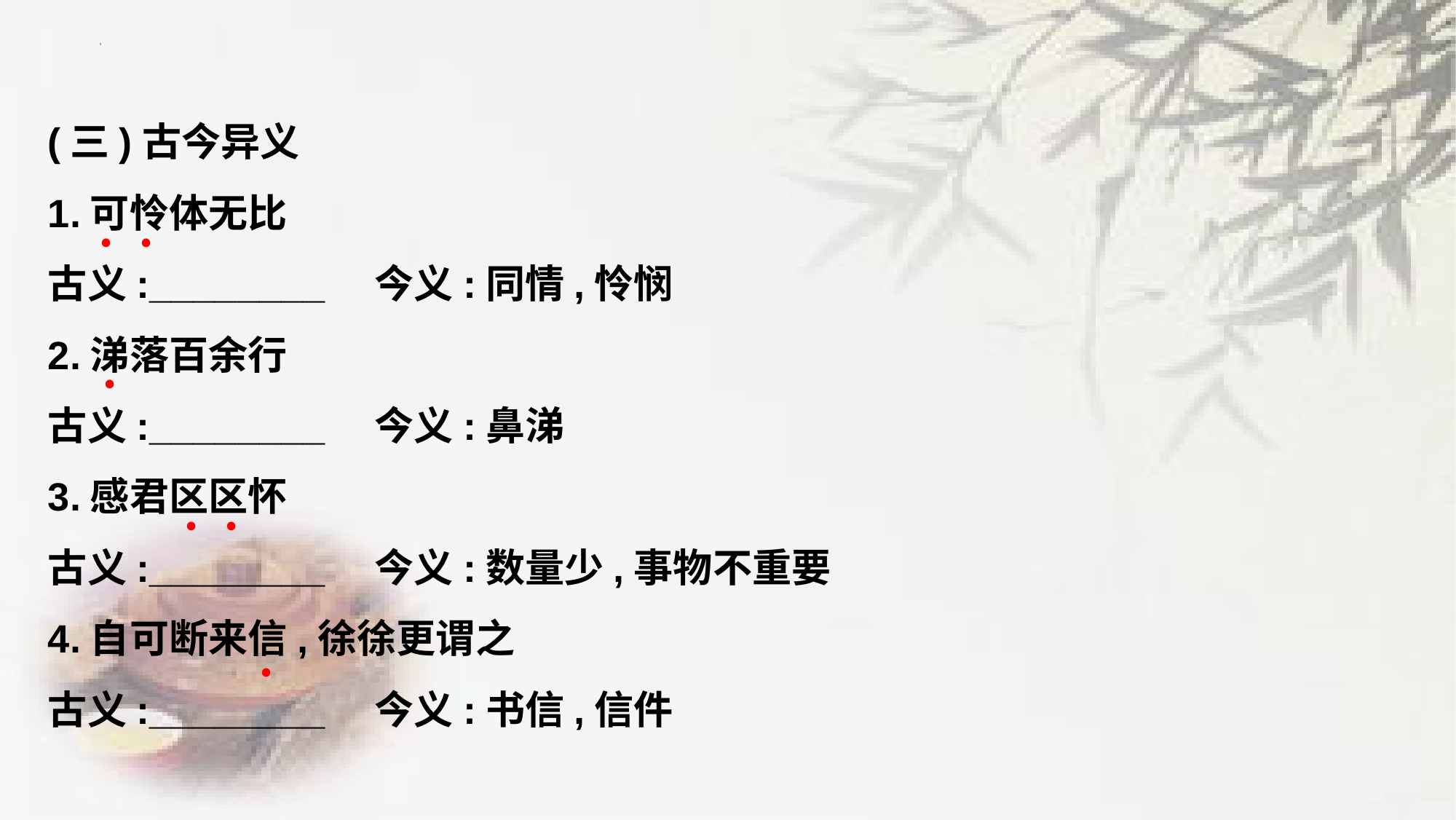

(三)古今异义
1.可怜体无比
古义:________　今义:同情,怜悯
2.涕落百余行
古义:________　今义:鼻涕
3.感君区区怀
古义:________　今义:数量少,事物不重要
4.自可断来信,徐徐更谓之
古义:________　今义:书信,信件
﹒
﹒
﹒
﹒
﹒
﹒